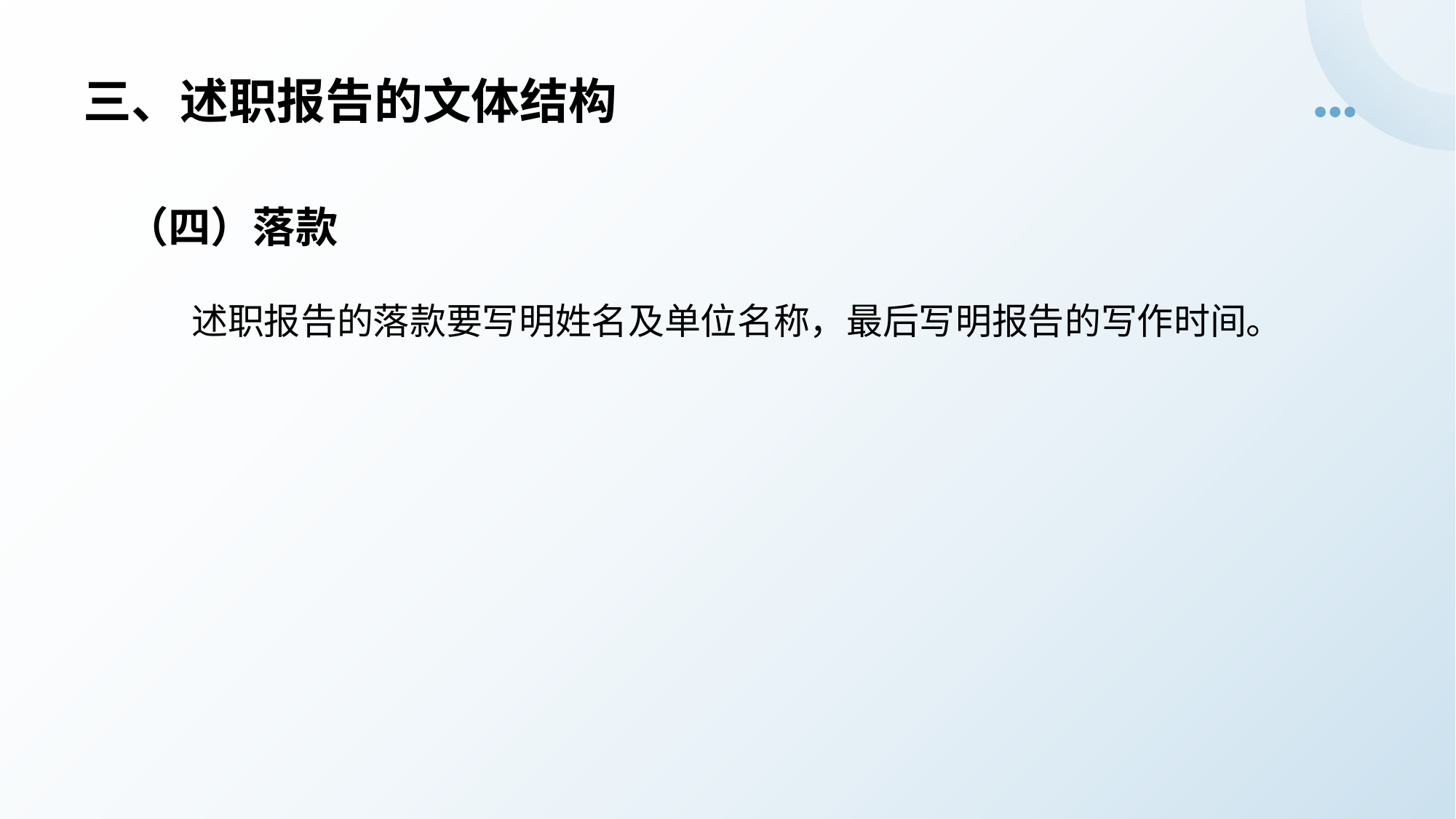

# 三、述职报告的文体结构
（四）落款
述职报告的落款要写明姓名及单位名称，最后写明报告的写作时间。